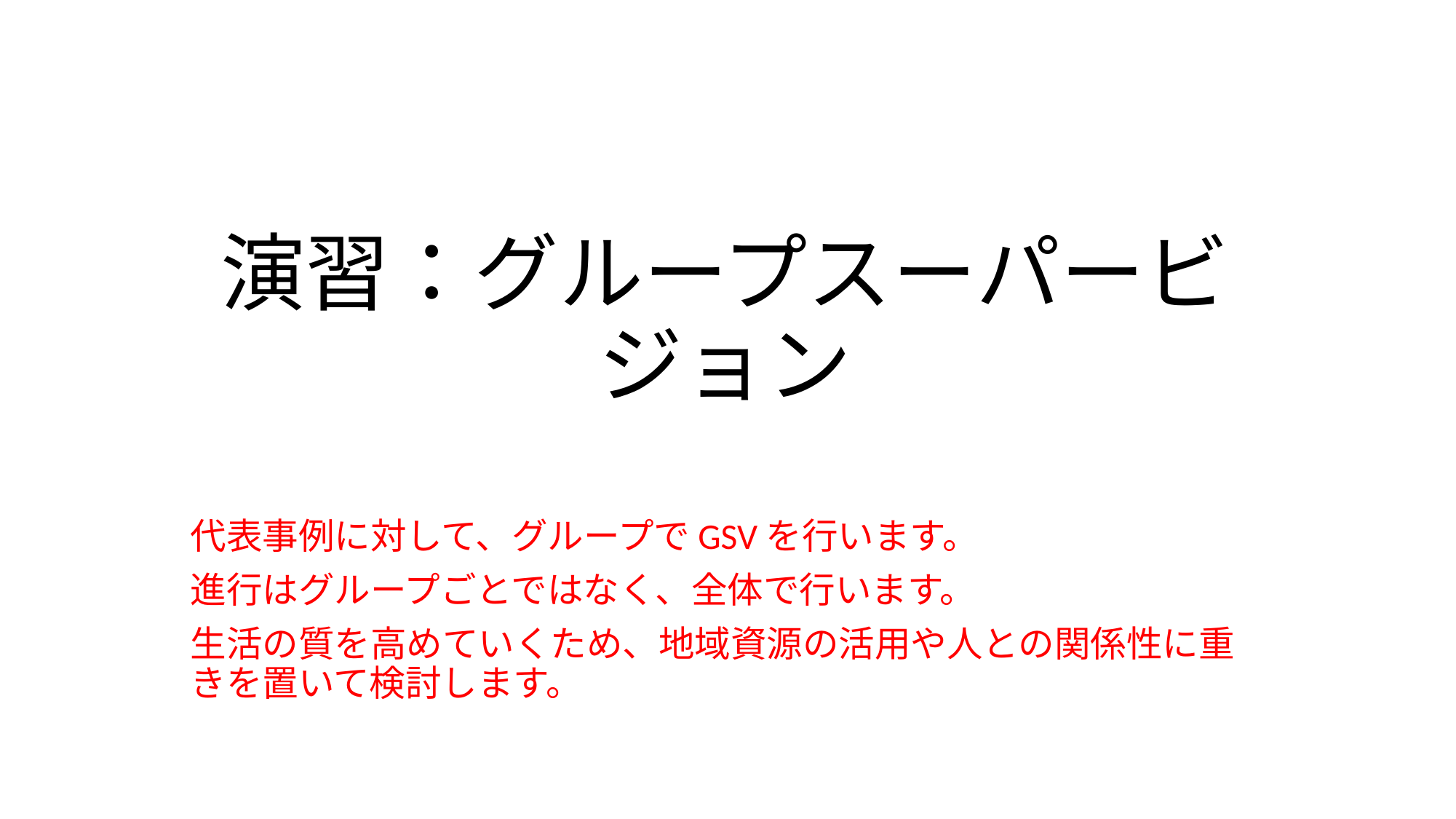

# 演習：グループスーパービジョン
代表事例に対して、グループでGSVを行います。
進行はグループごとではなく、全体で行います。
生活の質を高めていくため、地域資源の活用や人との関係性に重きを置いて検討します。